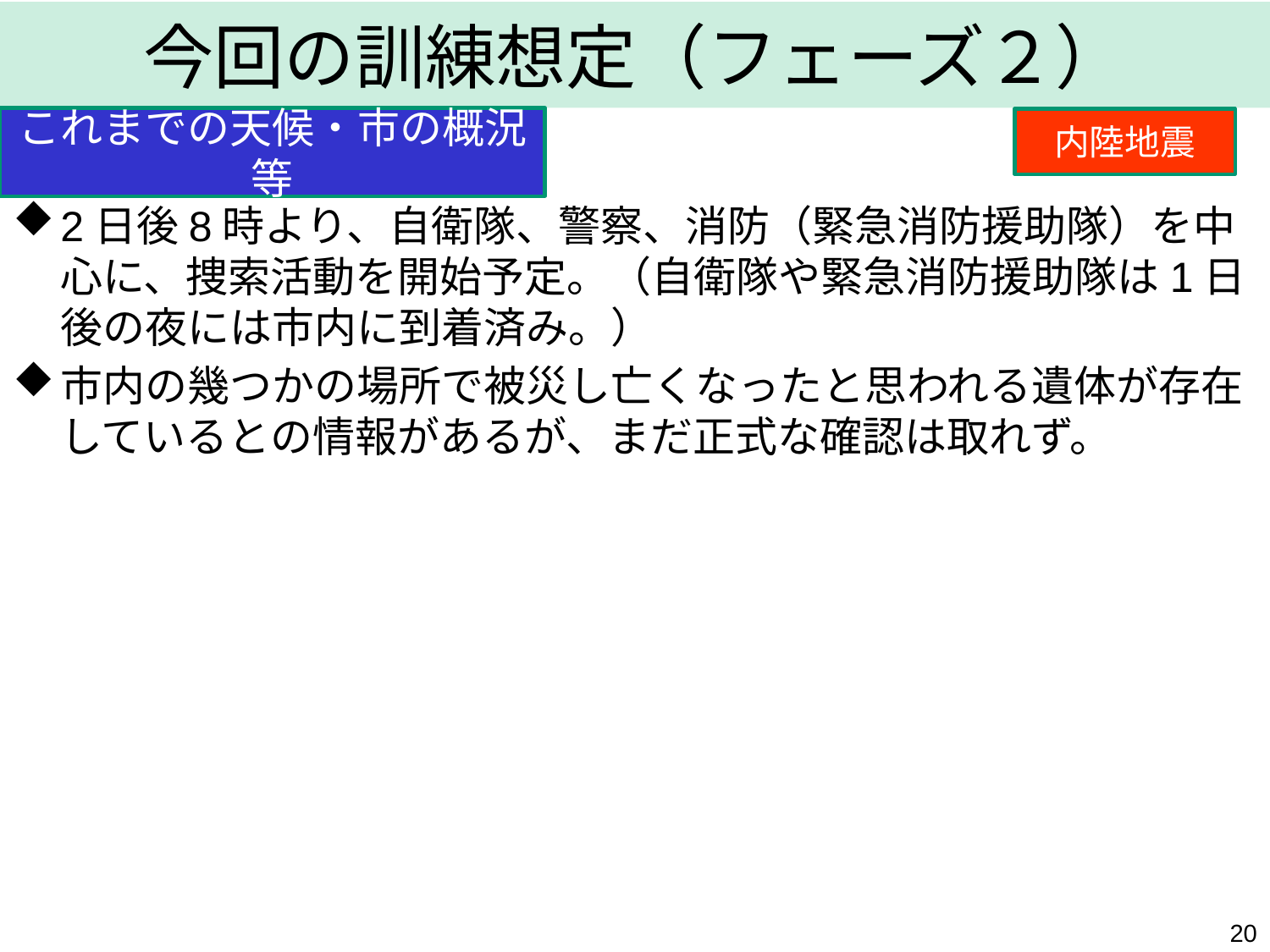

今回の訓練想定（フェーズ２）
これまでの天候・市の概況等
内陸地震
2日後8時より、自衛隊、警察、消防（緊急消防援助隊）を中心に、捜索活動を開始予定。（自衛隊や緊急消防援助隊は1日後の夜には市内に到着済み。）
市内の幾つかの場所で被災し亡くなったと思われる遺体が存在しているとの情報があるが、まだ正式な確認は取れず。

20